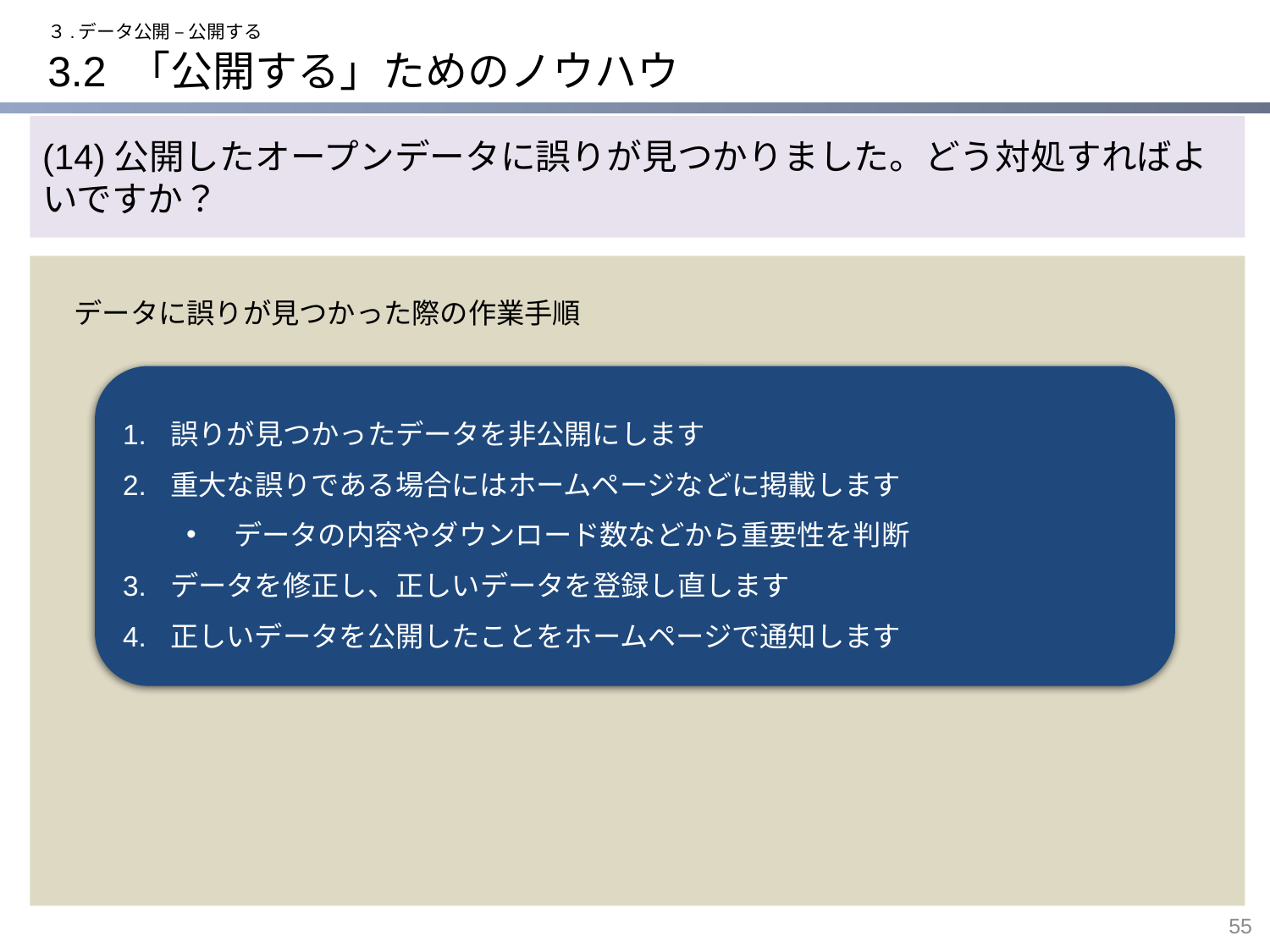

３.データ公開 – 公開する
# 3.2 「公開する」ためのノウハウ
(14)公開したオープンデータに誤りが見つかりました。どう対処すればよいですか？

データに誤りが見つかった際の作業手順
誤りが見つかったデータを非公開にします
重大な誤りである場合にはホームページなどに掲載します
データの内容やダウンロード数などから重要性を判断
データを修正し、正しいデータを登録し直します
正しいデータを公開したことをホームページで通知します
55